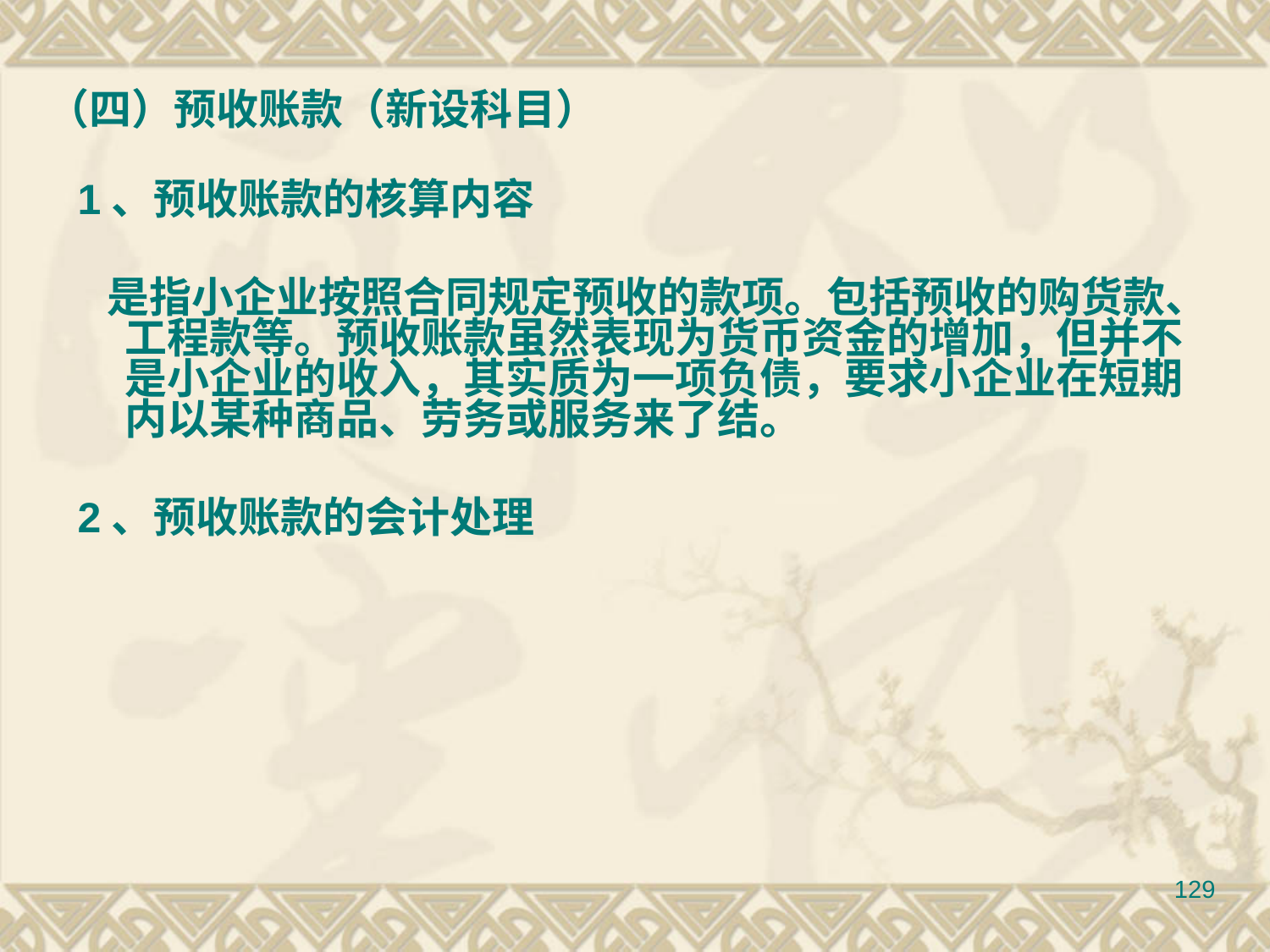

（四）预收账款（新设科目）

1、预收账款的核算内容

  是指小企业按照合同规定预收的款项。包括预收的购货款、工程款等。预收账款虽然表现为货币资金的增加，但并不是小企业的收入，其实质为一项负债，要求小企业在短期内以某种商品、劳务或服务来了结。

2、预收账款的会计处理
129